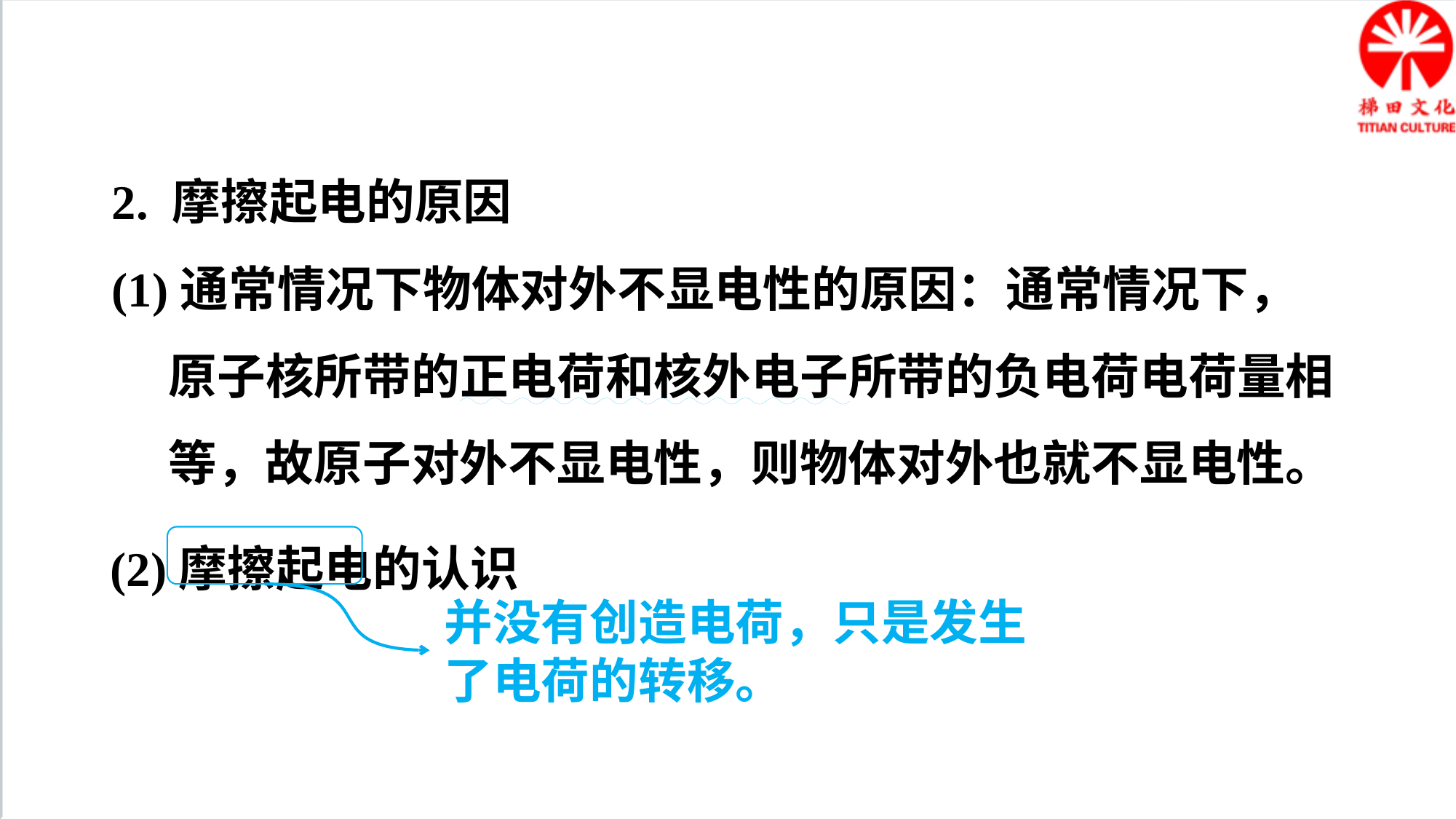

2. 摩擦起电的原因
(1)通常情况下物体对外不显电性的原因：通常情况下，原子核所带的正电荷和核外电子所带的负电荷电荷量相等，故原子对外不显电性，则物体对外也就不显电性。
(2)摩擦起电的认识

并没有创造电荷，只是发生了电荷的转移。